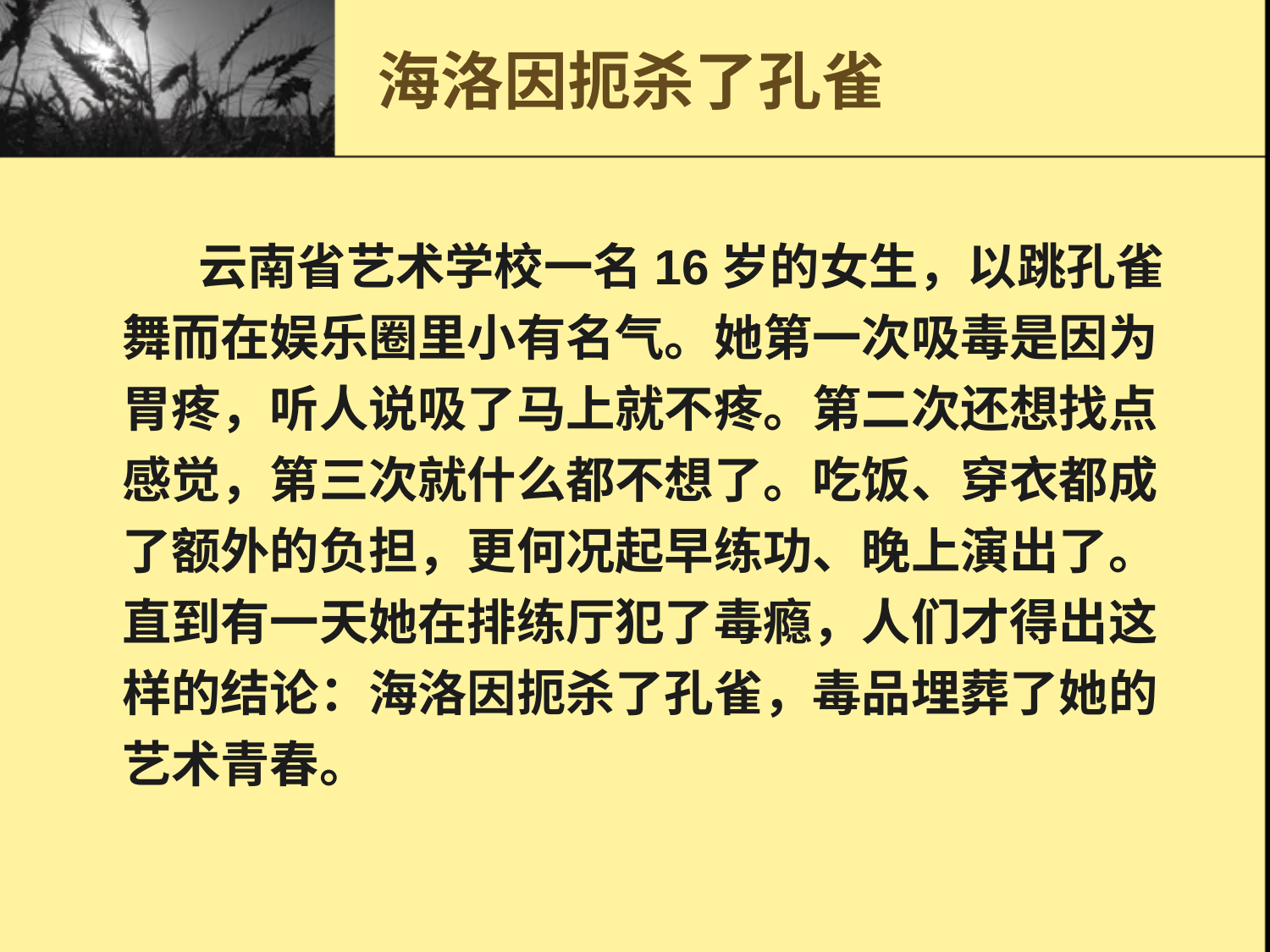

海洛因扼杀了孔雀
          云南省艺术学校一名16岁的女生，以跳孔雀舞而在娱乐圈里小有名气。她第一次吸毒是因为胃疼，听人说吸了马上就不疼。第二次还想找点感觉，第三次就什么都不想了。吃饭、穿衣都成了额外的负担，更何况起早练功、晚上演出了。直到有一天她在排练厅犯了毒瘾，人们才得出这样的结论：海洛因扼杀了孔雀，毒品埋葬了她的艺术青春。